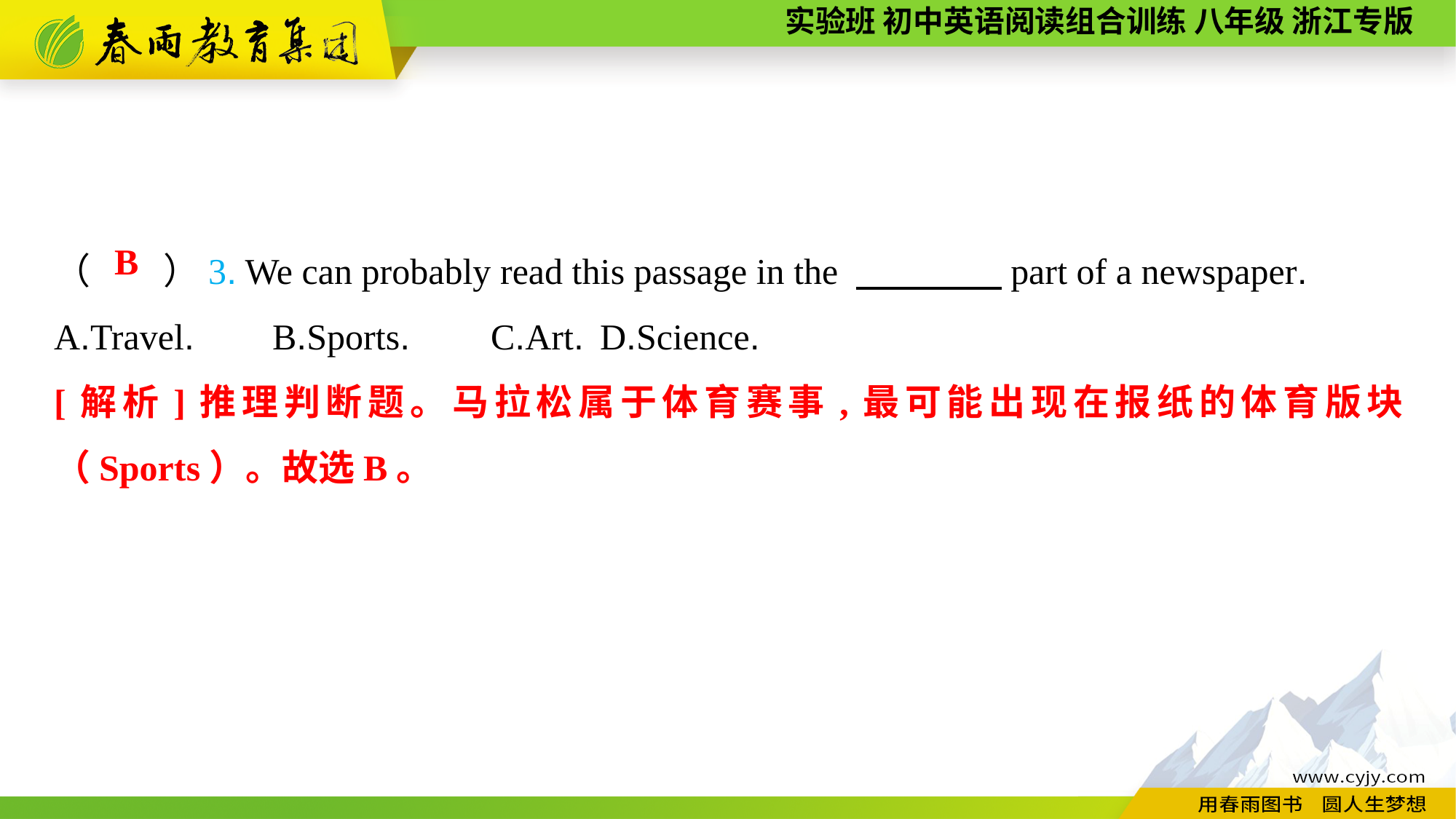

（　　）3. We can probably read this passage in the 　　　　part of a newspaper.
A.Travel.	B.Sports.	C.Art.	D.Science.
B
[解析]推理判断题。马拉松属于体育赛事,最可能出现在报纸的体育版块（Sports）。故选B。